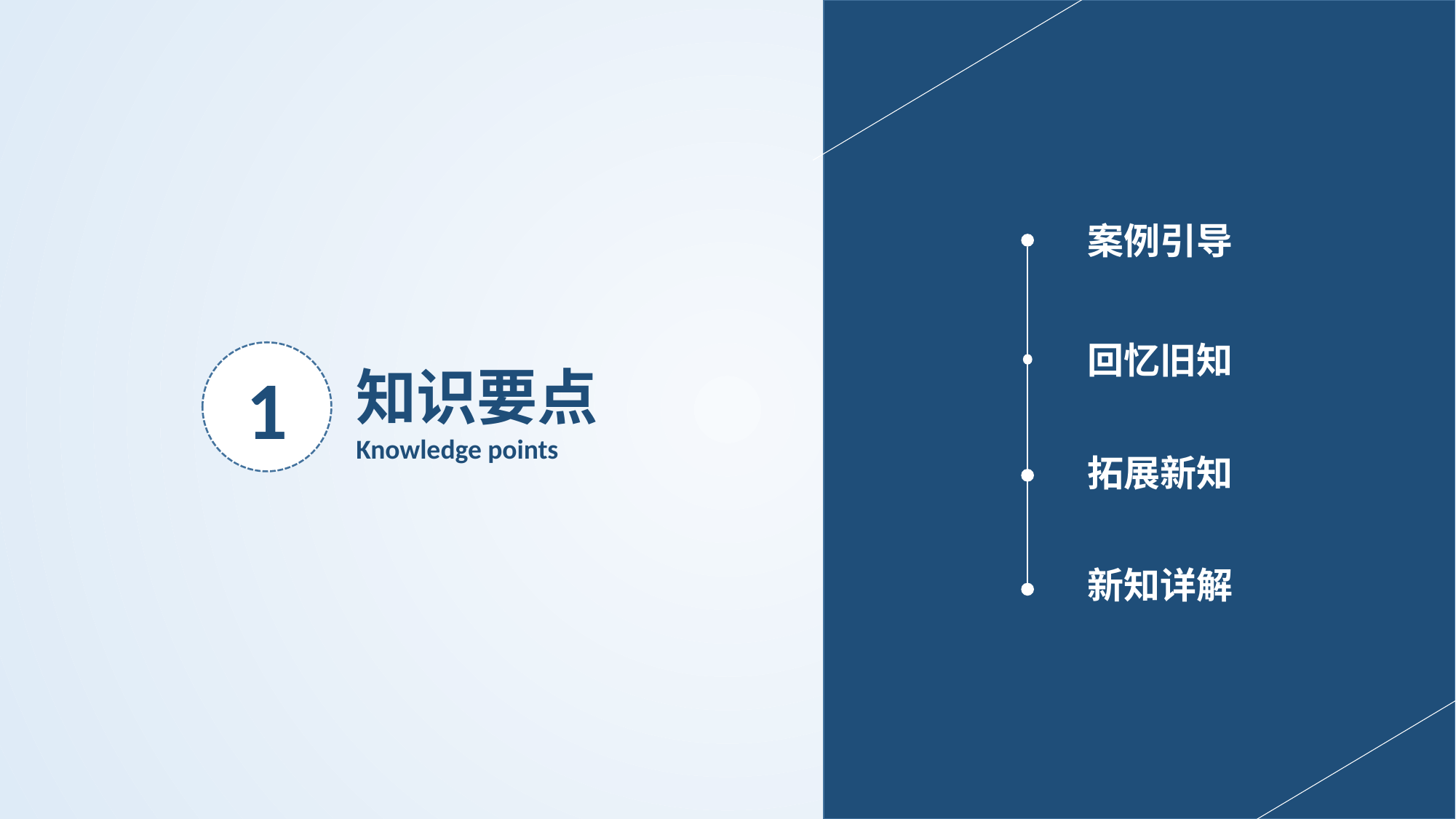

案例引导

回忆旧知
1
知识要点
Knowledge points

拓展新知

新知详解